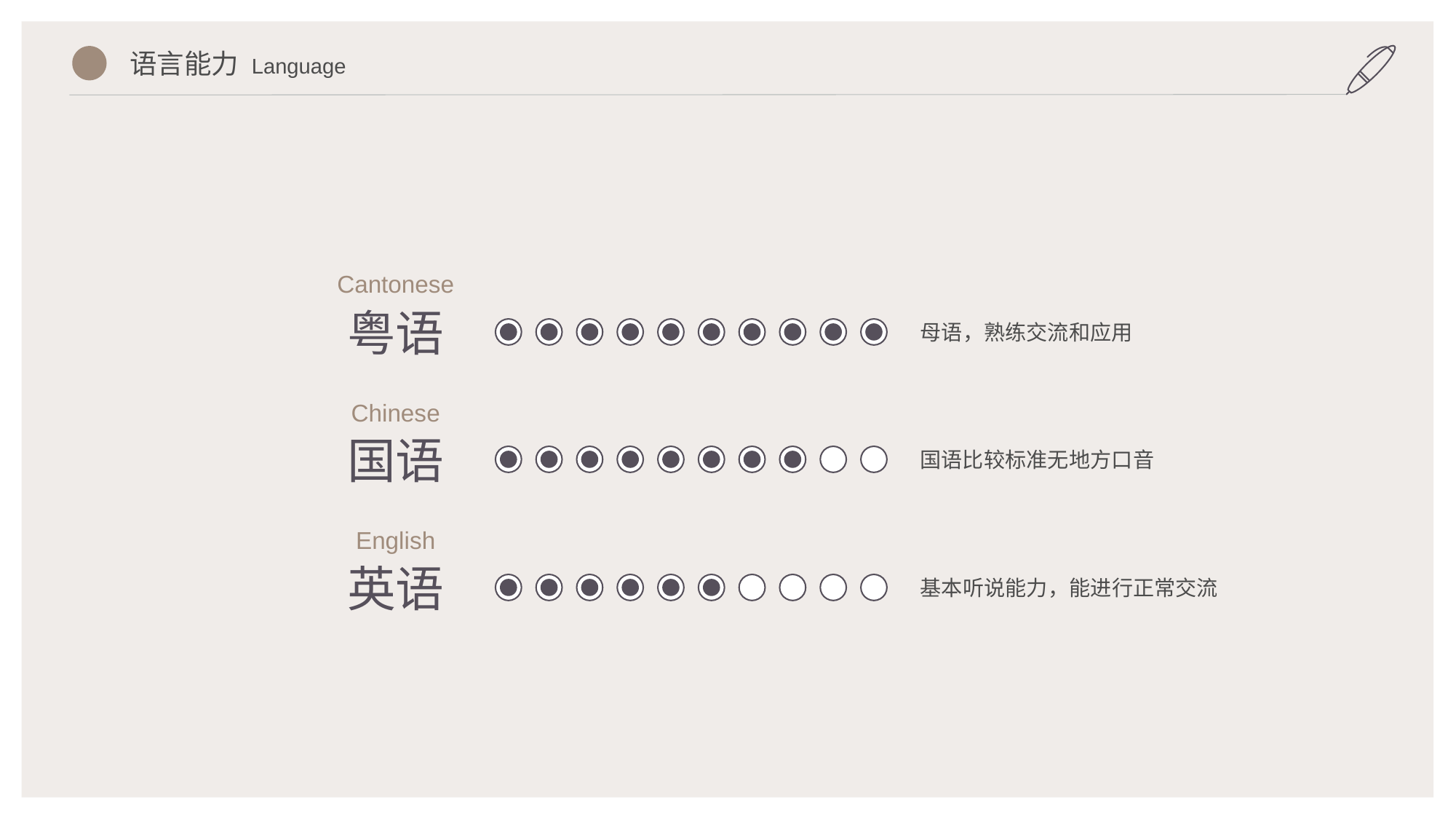

语言能力 Language

Cantonese
粤语
母语，熟练交流和应用

Chinese
国语
国语比较标准无地方口音

English
英语
基本听说能力，能进行正常交流